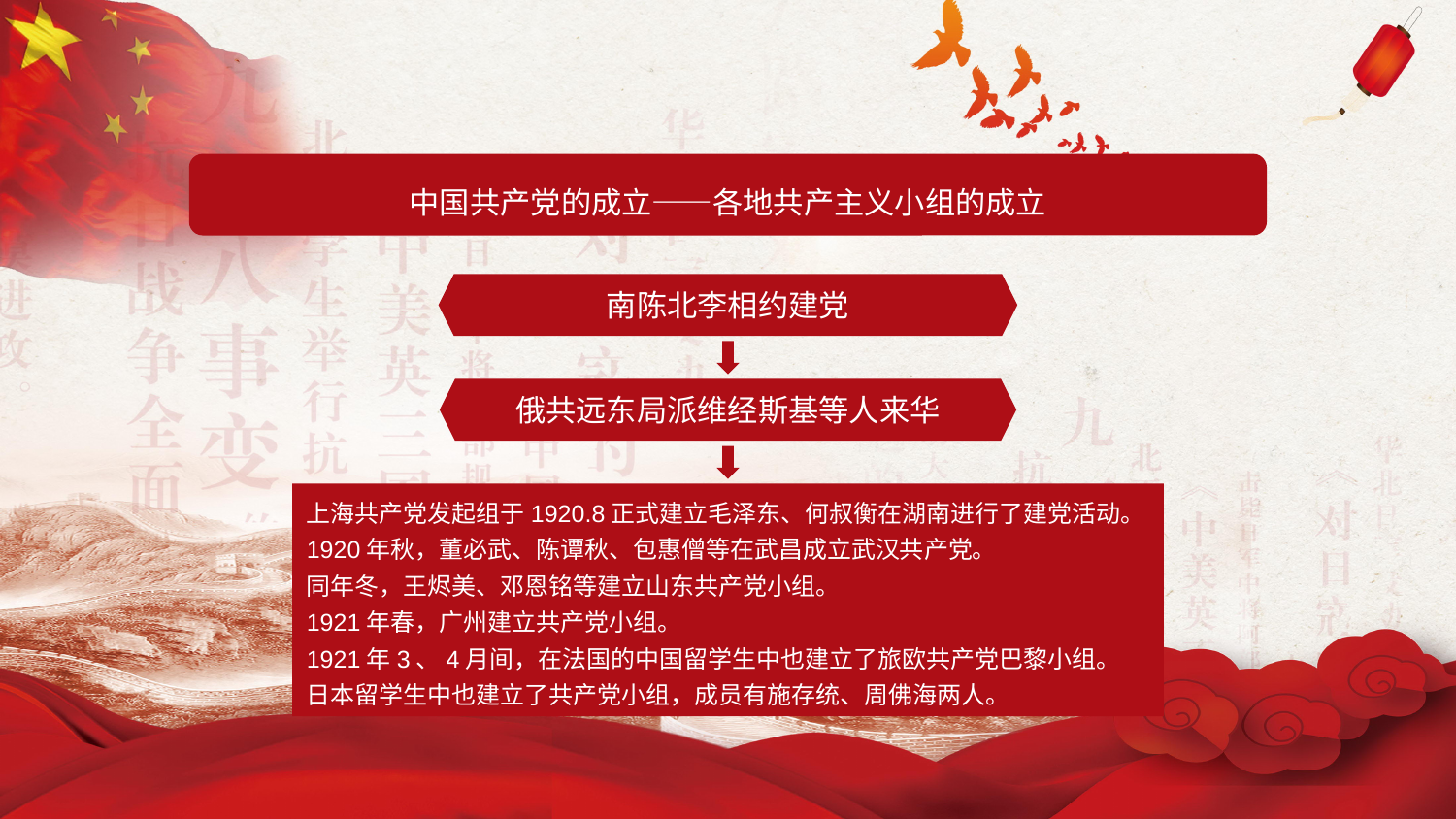

中国共产党的成立——各地共产主义小组的成立
南陈北李相约建党

俄共远东局派维经斯基等人来华

上海共产党发起组于1920.8正式建立毛泽东、何叔衡在湖南进行了建党活动。
1920年秋，董必武、陈谭秋、包惠僧等在武昌成立武汉共产党。
同年冬，王烬美、邓恩铭等建立山东共产党小组。
1921年春，广州建立共产党小组。
1921年3、4月间，在法国的中国留学生中也建立了旅欧共产党巴黎小组。
日本留学生中也建立了共产党小组，成员有施存统、周佛海两人。